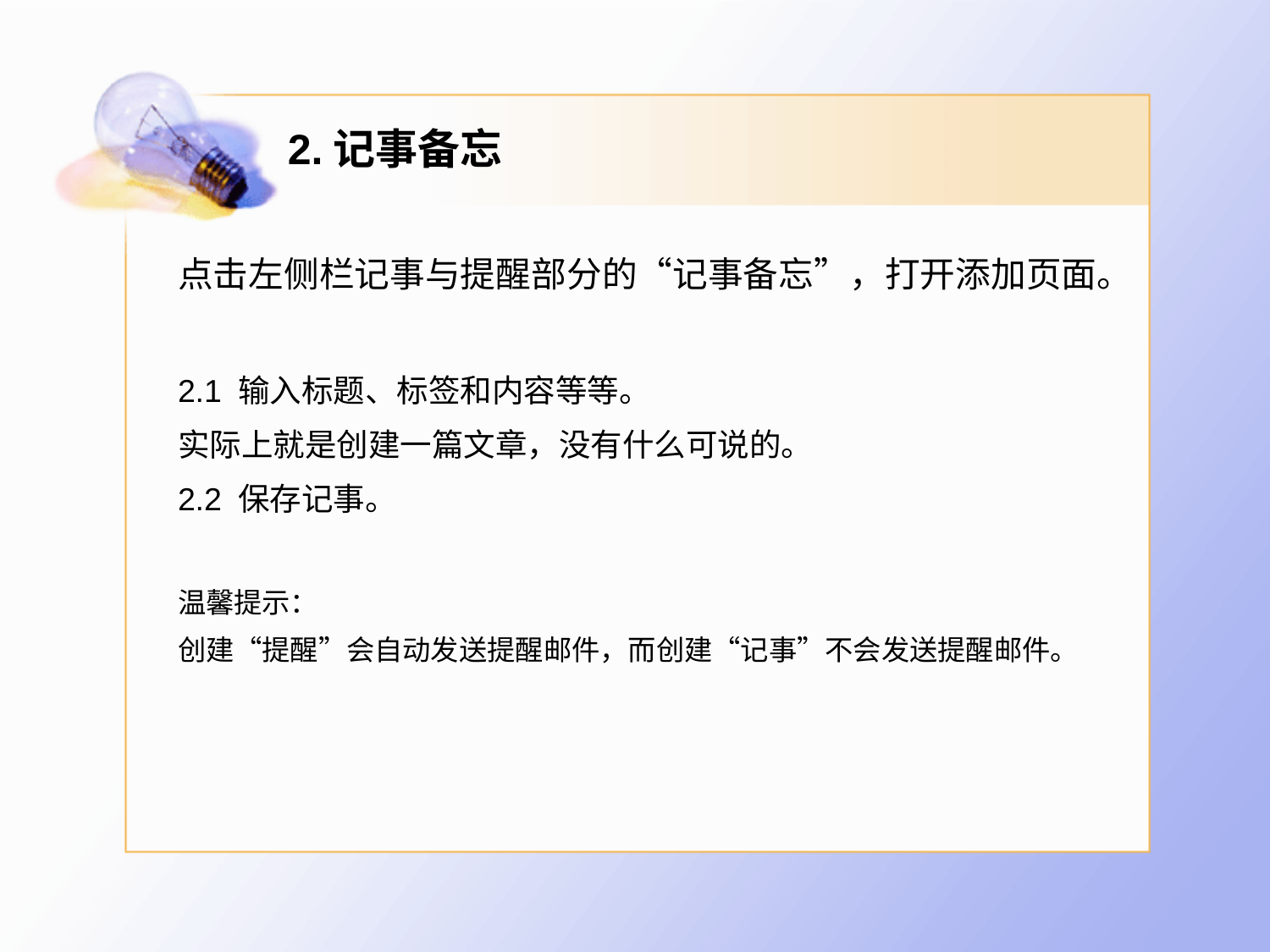

# 2.记事备忘
点击左侧栏记事与提醒部分的“记事备忘”，打开添加页面。

2.1 输入标题、标签和内容等等。
实际上就是创建一篇文章，没有什么可说的。
2.2 保存记事。

温馨提示：
创建“提醒”会自动发送提醒邮件，而创建“记事”不会发送提醒邮件。